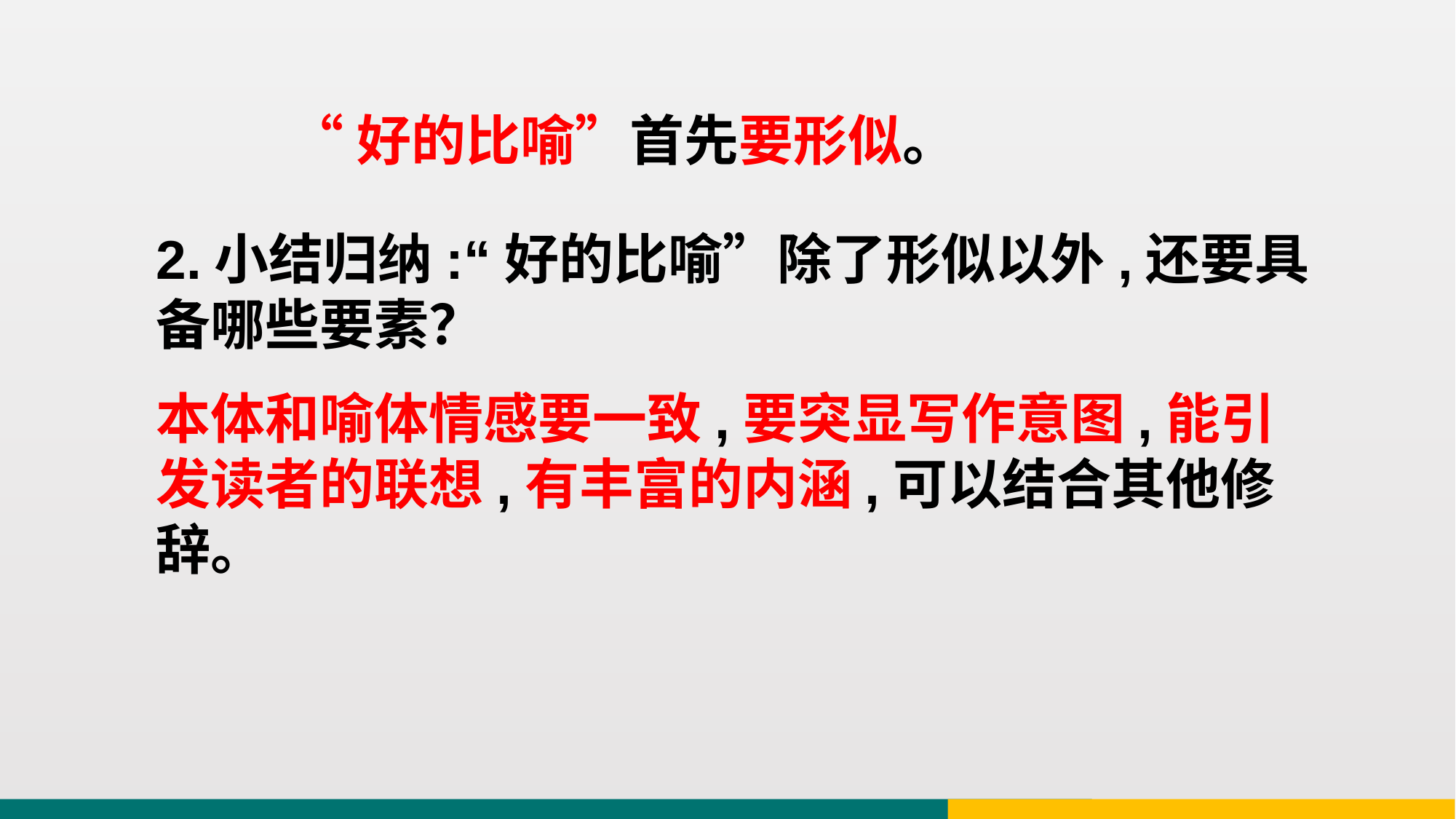

“好的比喻”首先要形似。
2.小结归纳:“好的比喻”除了形似以外,还要具备哪些要素？
本体和喻体情感要一致,要突显写作意图,能引发读者的联想,有丰富的内涵,可以结合其他修辞。